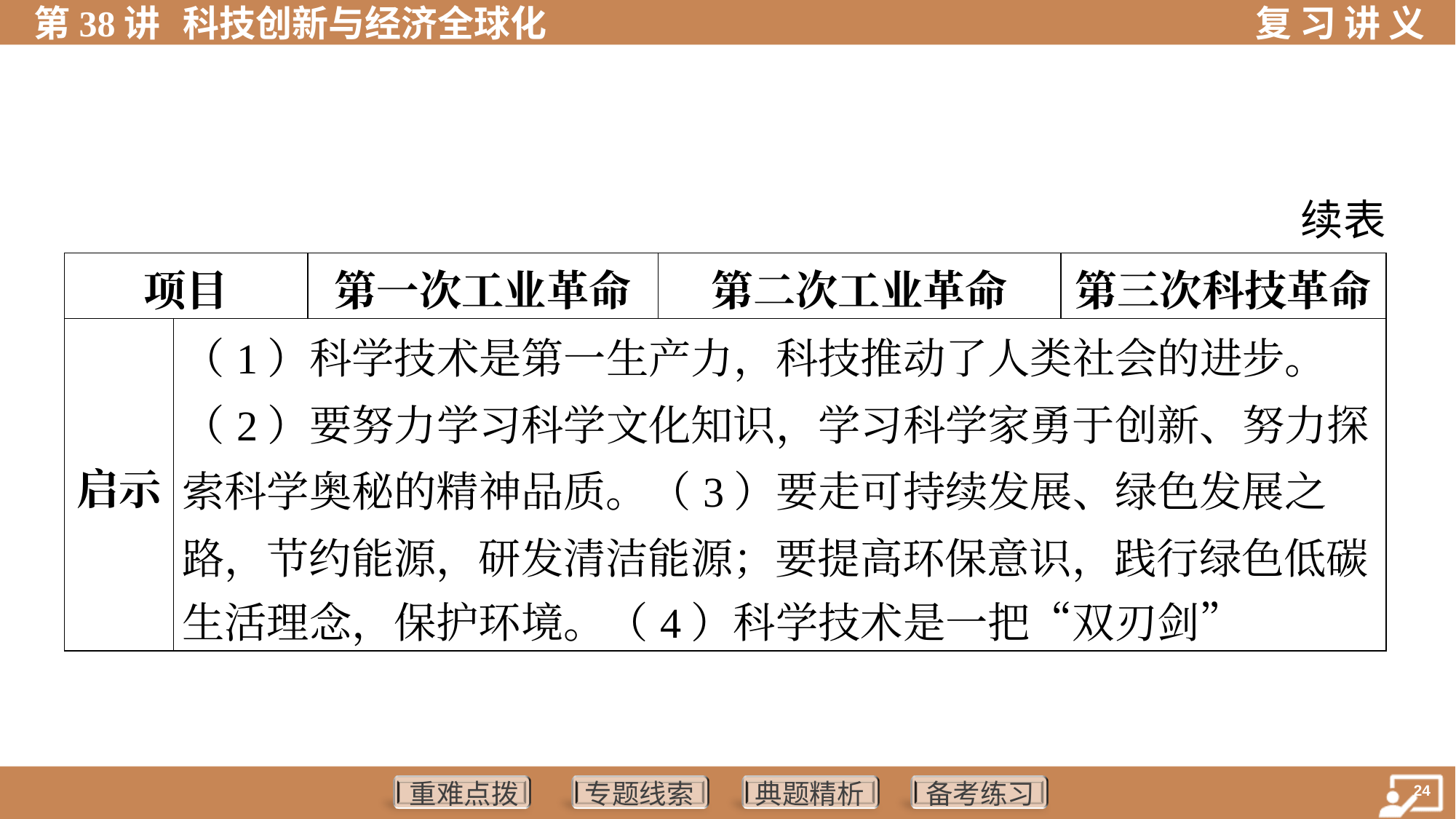

续表
| 项目 |  | 第一次工业革命 | 第二次工业革命 | 第三次科技革命 |
| --- | --- | --- | --- | --- |
| 启示 | （1）科学技术是第一生产力，科技推动了人类社会的进步。 （2）要努力学习科学文化知识，学习科学家勇于创新、努力探 索科学奥秘的精神品质。（3）要走可持续发展、绿色发展之 路，节约能源，研发清洁能源；要提高环保意识，践行绿色低碳 生活理念，保护环境。（4）科学技术是一把“双刃剑” |  |  |  |